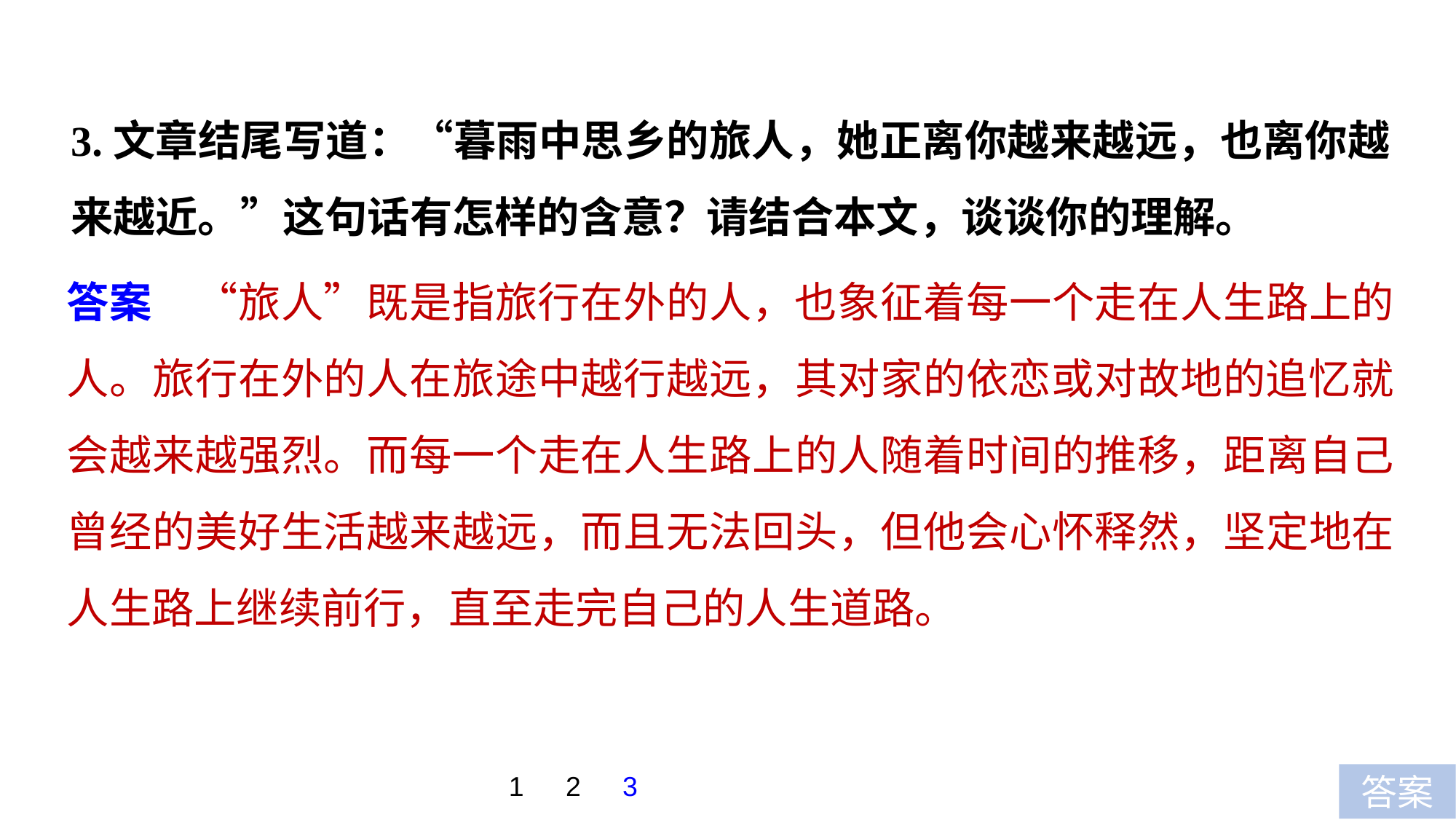

3.文章结尾写道：“暮雨中思乡的旅人，她正离你越来越远，也离你越来越近。”这句话有怎样的含意？请结合本文，谈谈你的理解。
答案　“旅人”既是指旅行在外的人，也象征着每一个走在人生路上的人。旅行在外的人在旅途中越行越远，其对家的依恋或对故地的追忆就会越来越强烈。而每一个走在人生路上的人随着时间的推移，距离自己曾经的美好生活越来越远，而且无法回头，但他会心怀释然，坚定地在人生路上继续前行，直至走完自己的人生道路。
1
2
3
答案